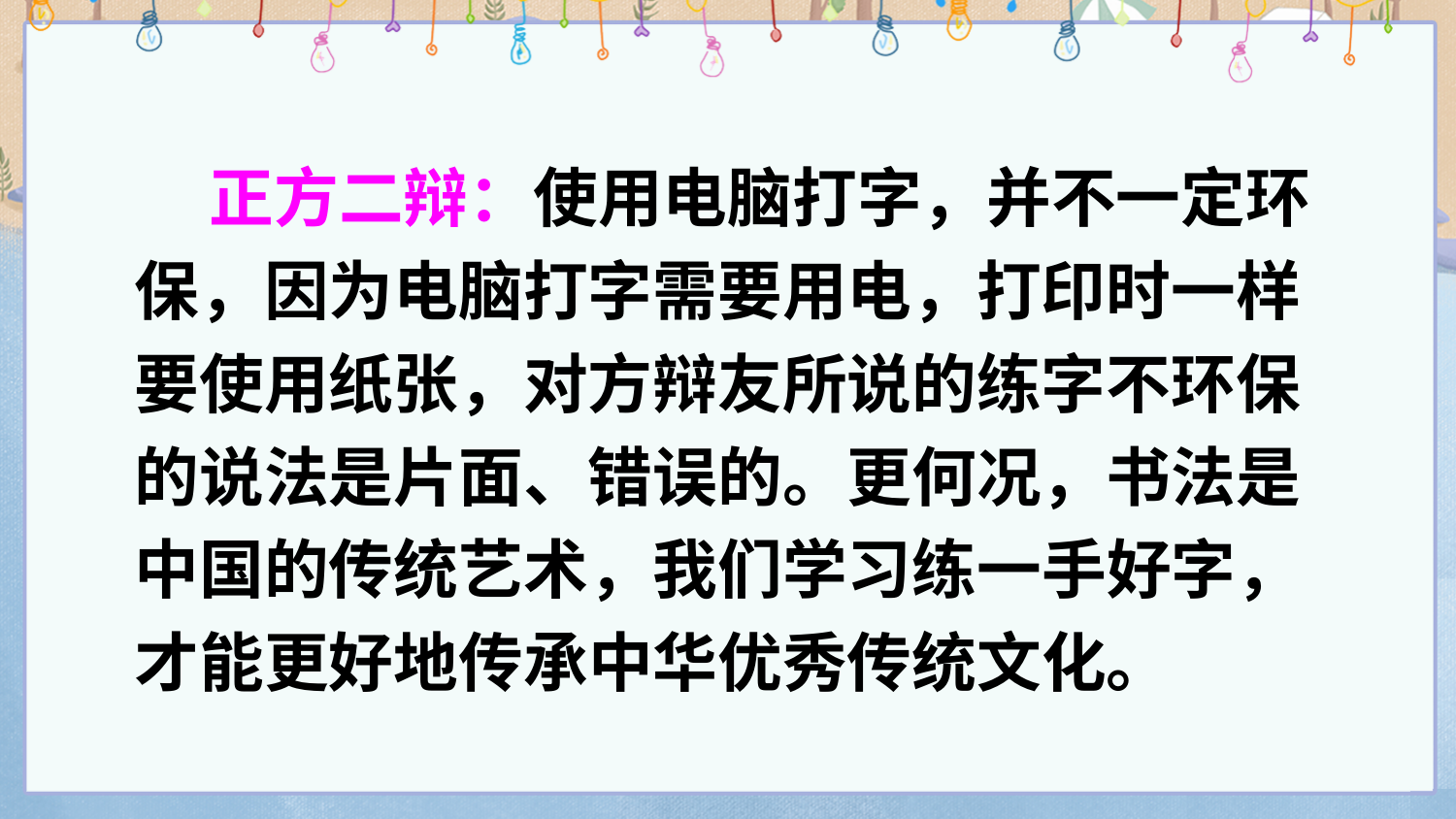

正方二辩：使用电脑打字，并不一定环保，因为电脑打字需要用电，打印时一样要使用纸张，对方辩友所说的练字不环保的说法是片面、错误的。更何况，书法是中国的传统艺术，我们学习练一手好字，才能更好地传承中华优秀传统文化。